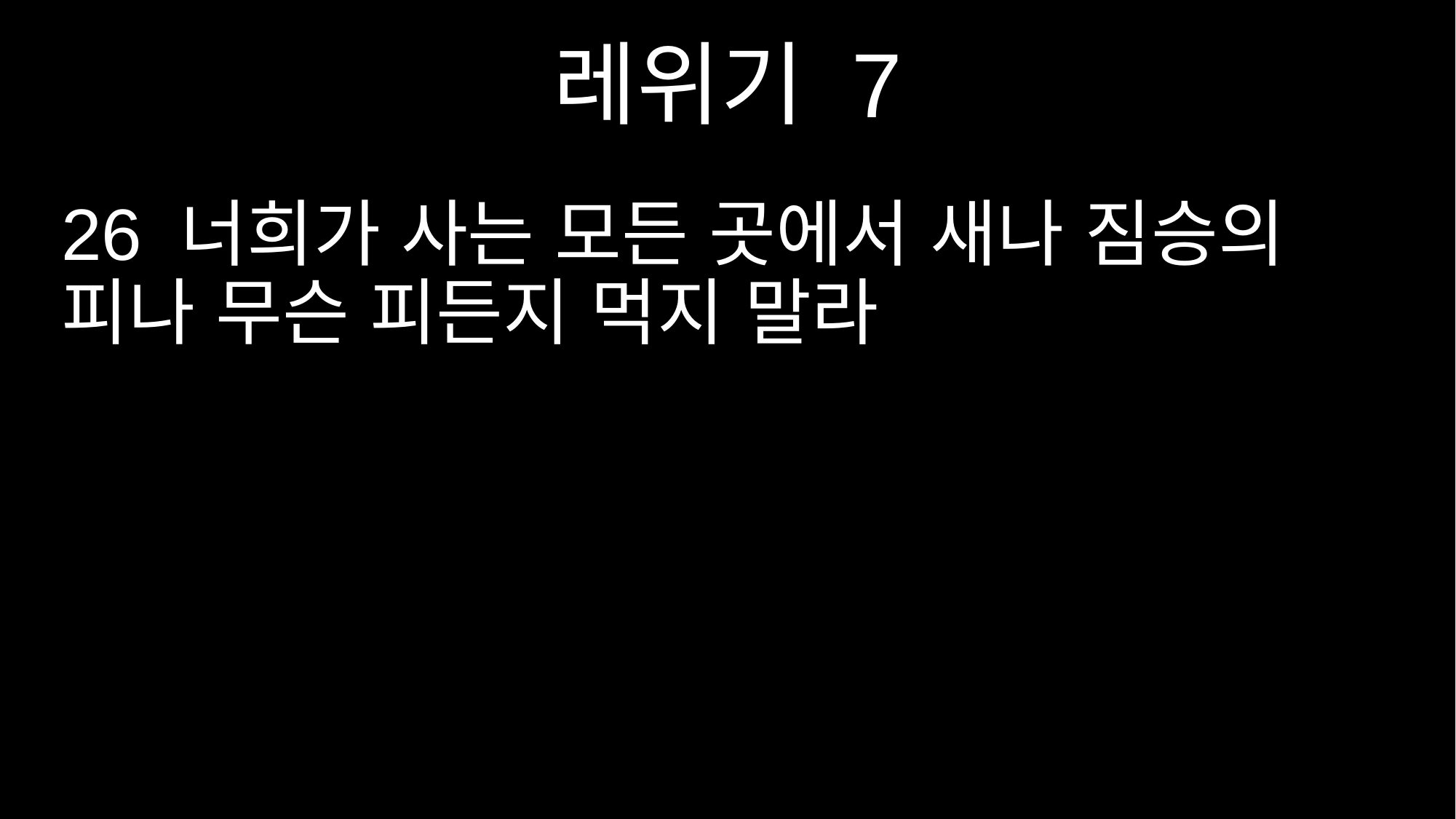

레위기 7
26 너희가 사는 모든 곳에서 새나 짐승의 피나 무슨 피든지 먹지 말라